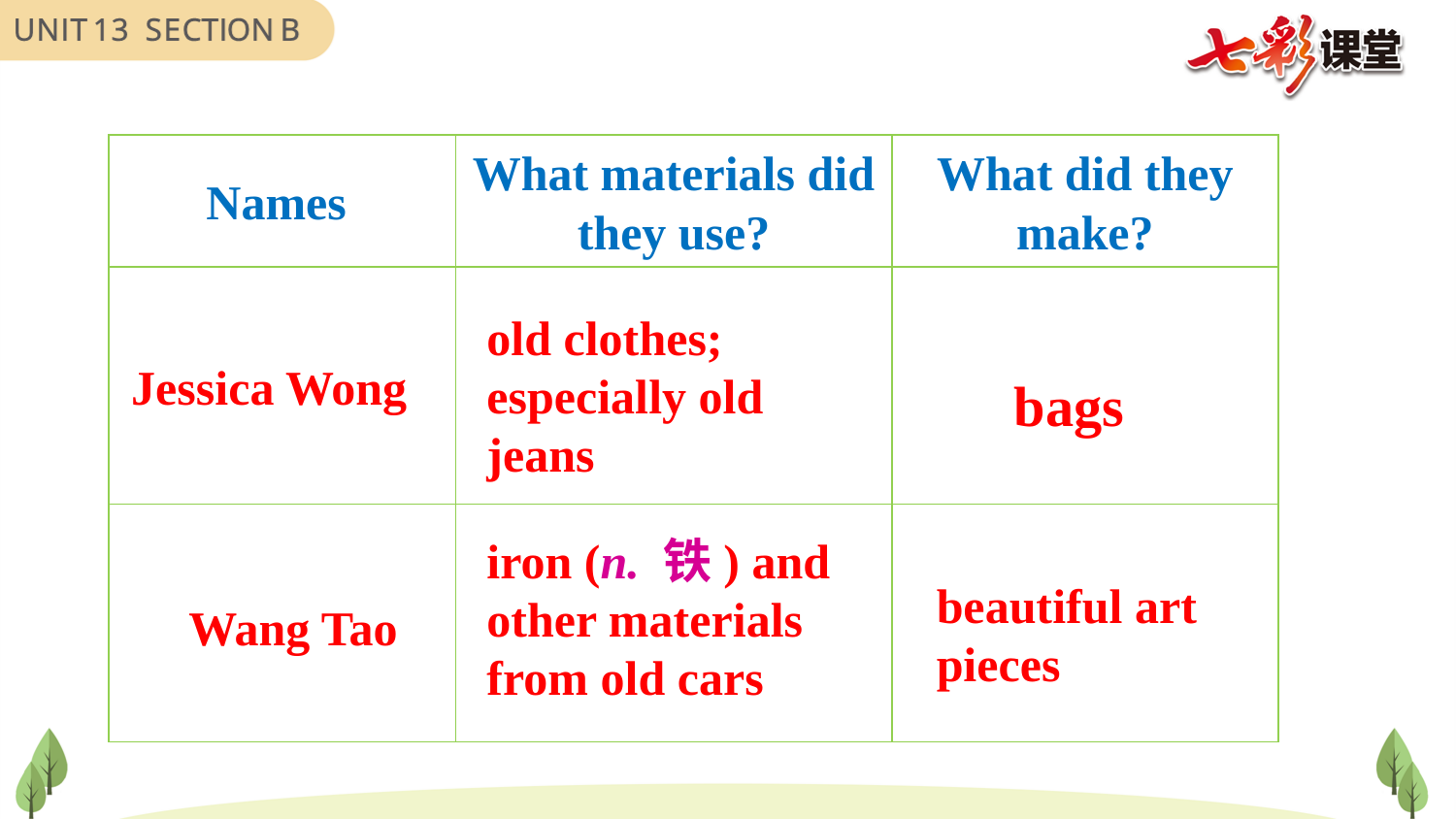

| Names | What materials did they use? | What did they make? |
| --- | --- | --- |
|  |  |  |
|  |  |  |
old clothes; especially old jeans
Jessica Wong
bags
iron (n. 铁) and other materials from old cars
beautiful art pieces
Wang Tao